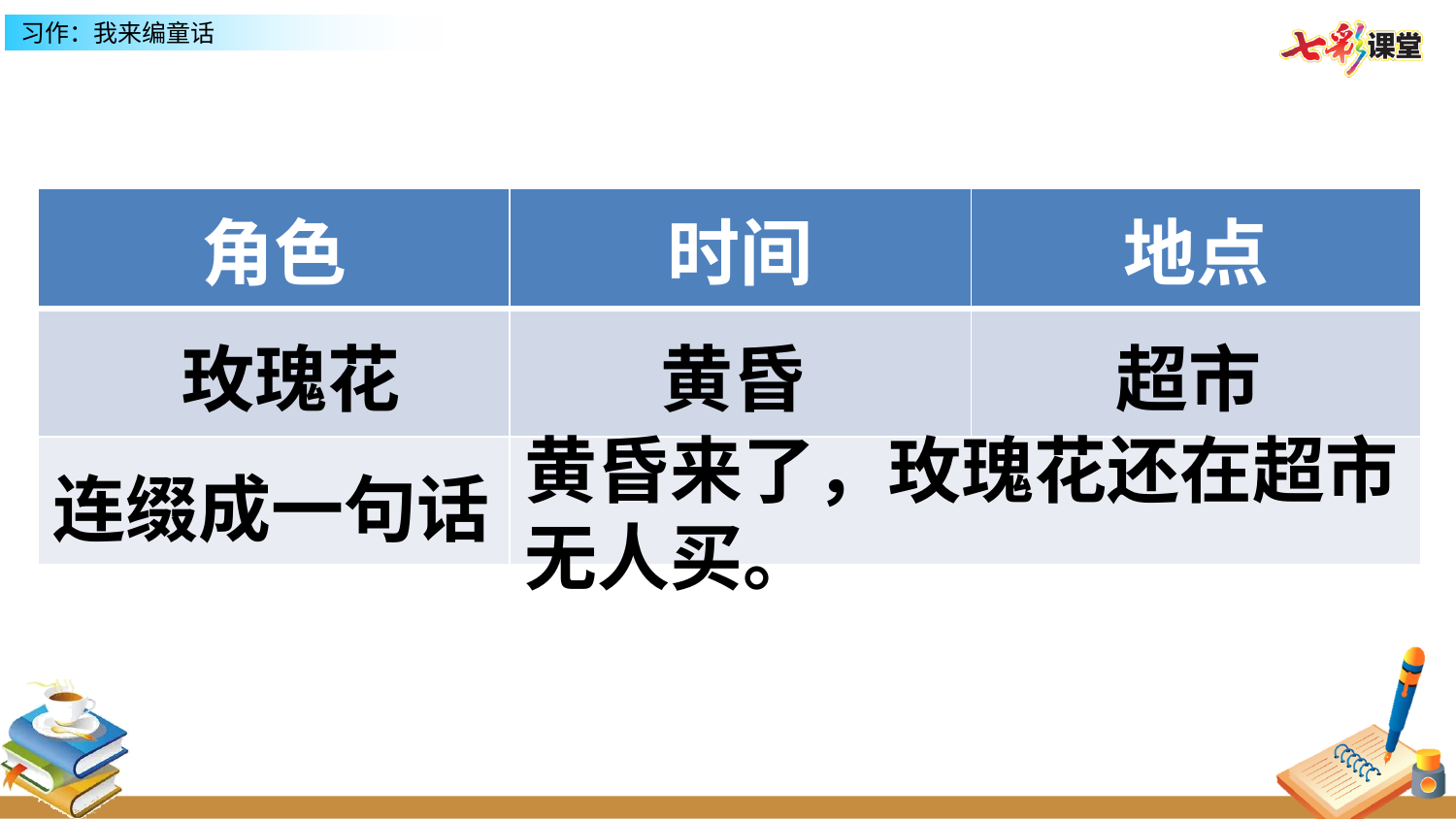

| 角色 | 时间 | 地点 |
| --- | --- | --- |
|  |  |  |
|  |  |  |
玫瑰花
黄昏
超市
黄昏来了，玫瑰花还在超市无人买。
连缀成一句话